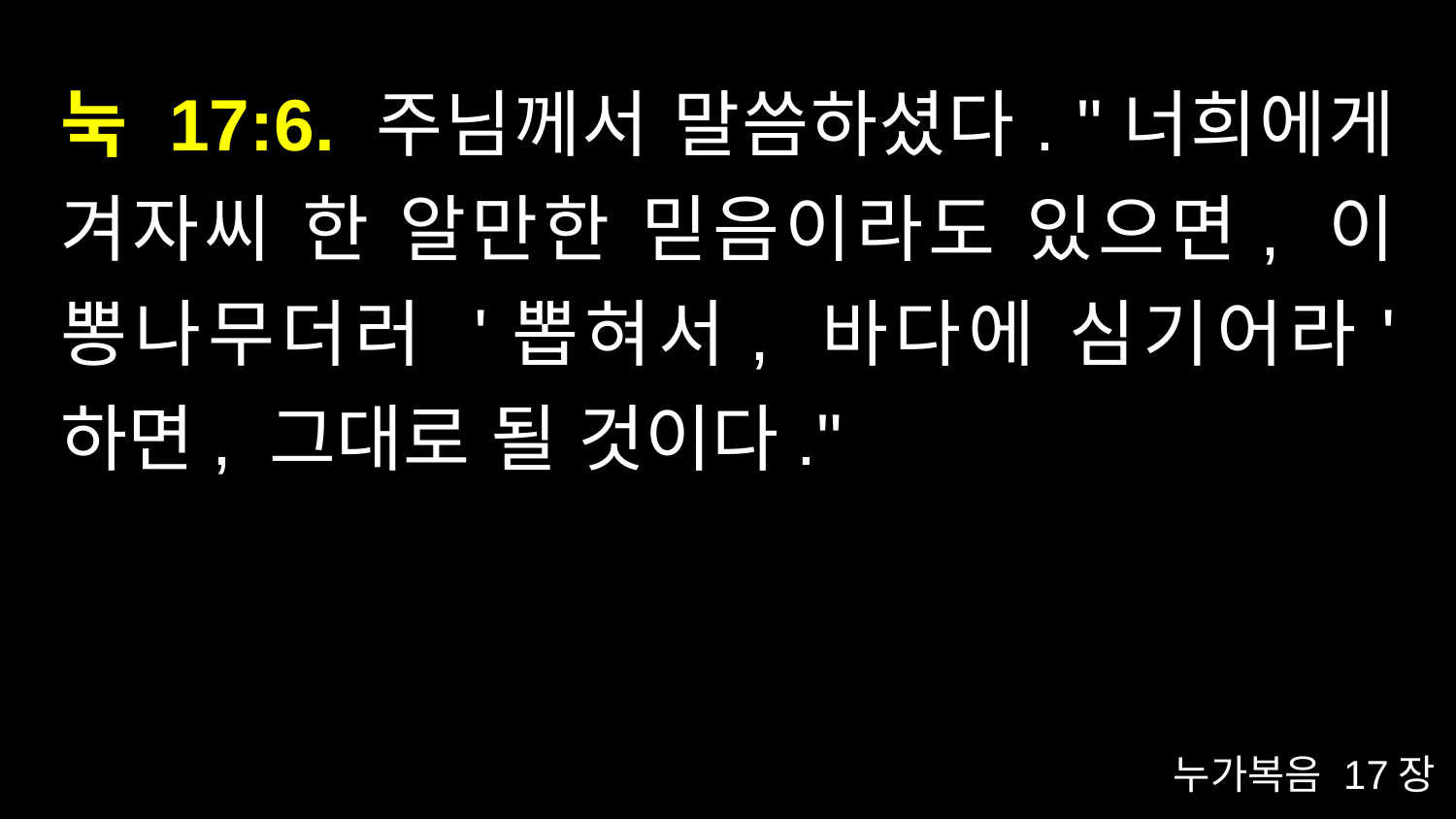

# 눅 17:6. 주님께서 말씀하셨다. "너희에게 겨자씨 한 알만한 믿음이라도 있으면, 이 뽕나무더러 '뽑혀서, 바다에 심기어라' 하면, 그대로 될 것이다."
누가복음 17장